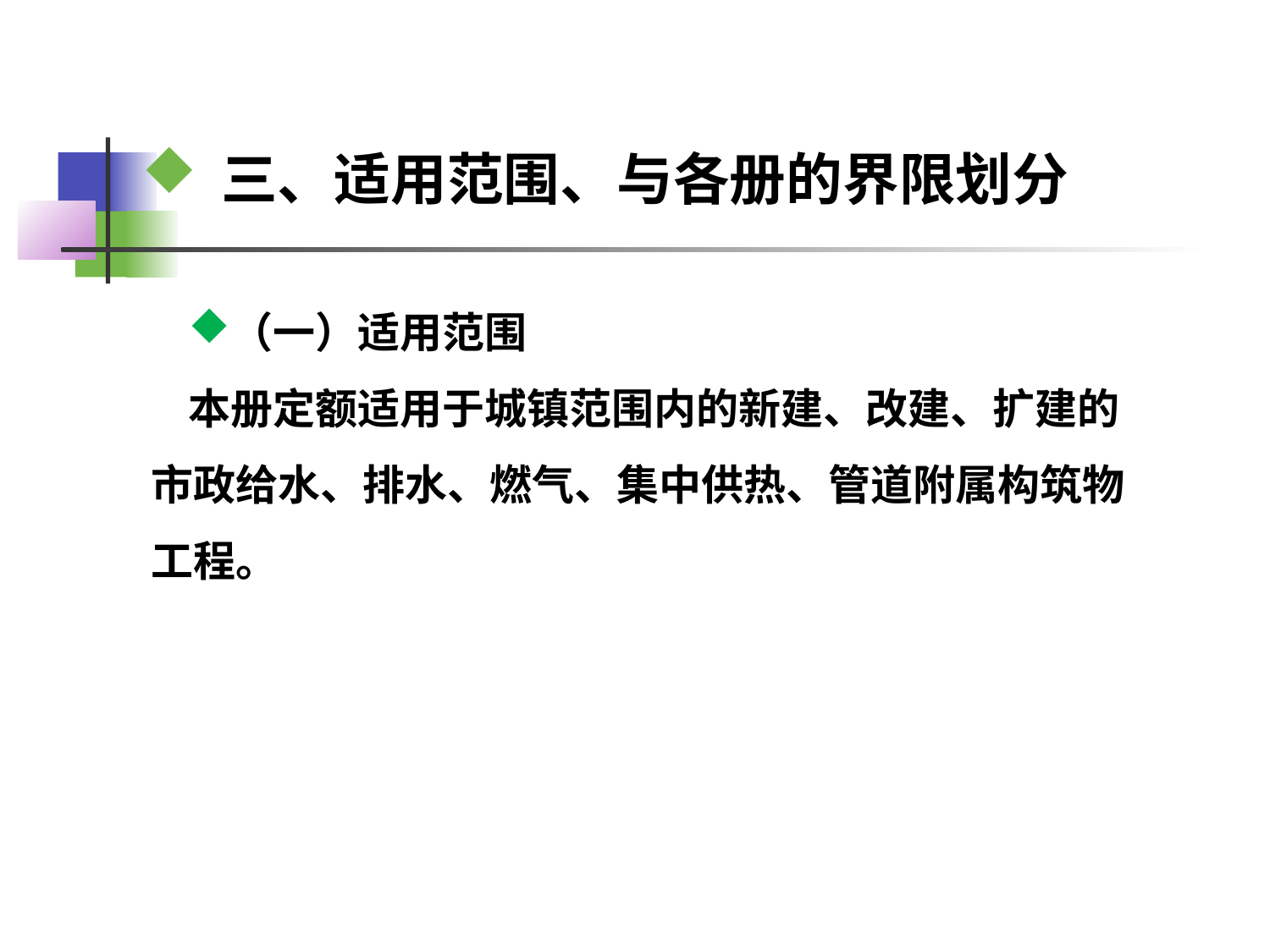

三、适用范围、与各册的界限划分
（一）适用范围
本册定额适用于城镇范围内的新建、改建、扩建的市政给水、排水、燃气、集中供热、管道附属构筑物工程。